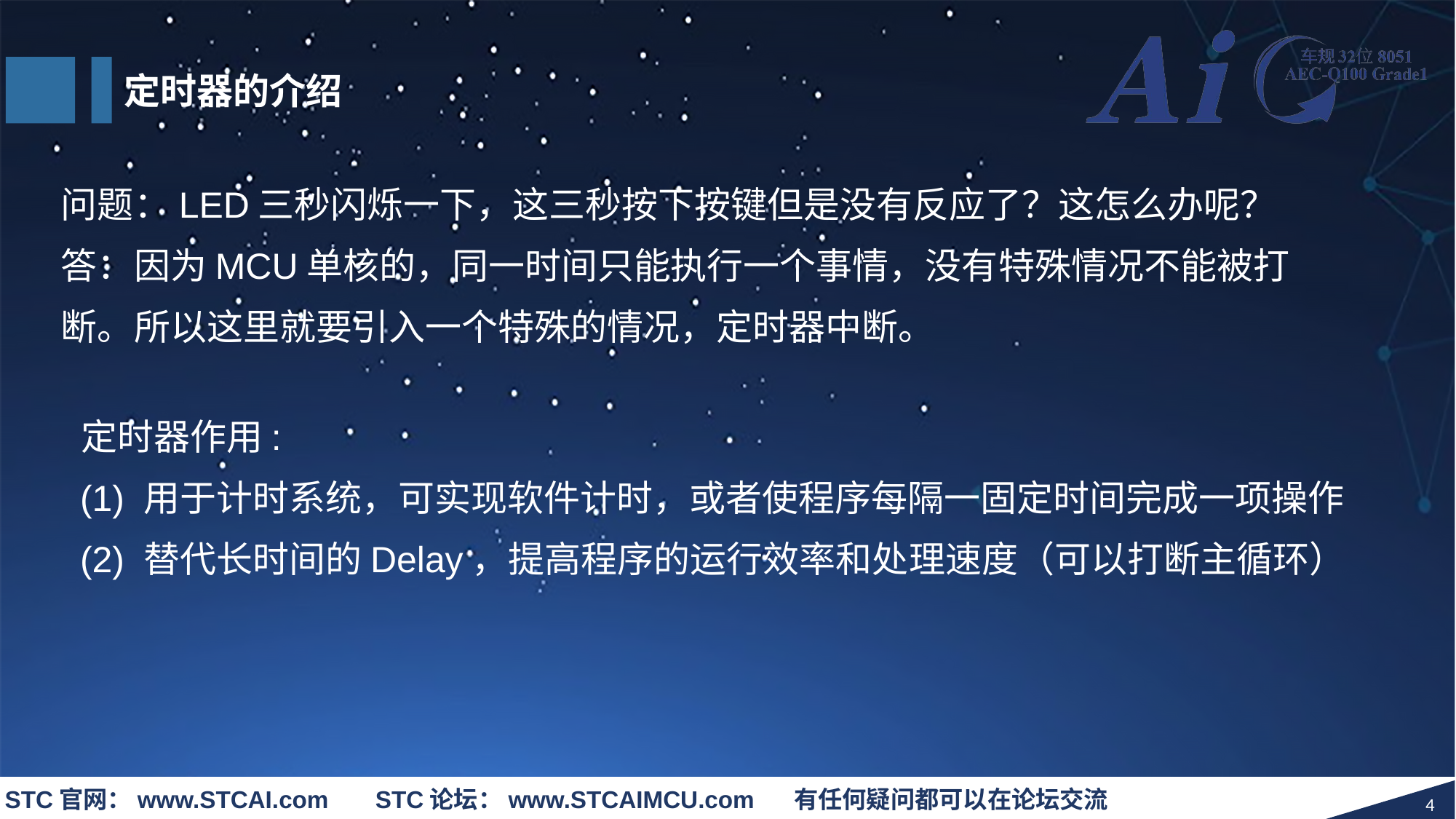

定时器的介绍
问题：LED三秒闪烁一下，这三秒按下按键但是没有反应了？这怎么办呢？
答：因为MCU单核的，同一时间只能执行一个事情，没有特殊情况不能被打断。所以这里就要引入一个特殊的情况，定时器中断。
    定时器作用:
    (1) 用于计时系统，可实现软件计时，或者使程序每隔一固定时间完成一项操作
    (2) 替代长时间的Delay，提高程序的运行效率和处理速度（可以打断主循环）